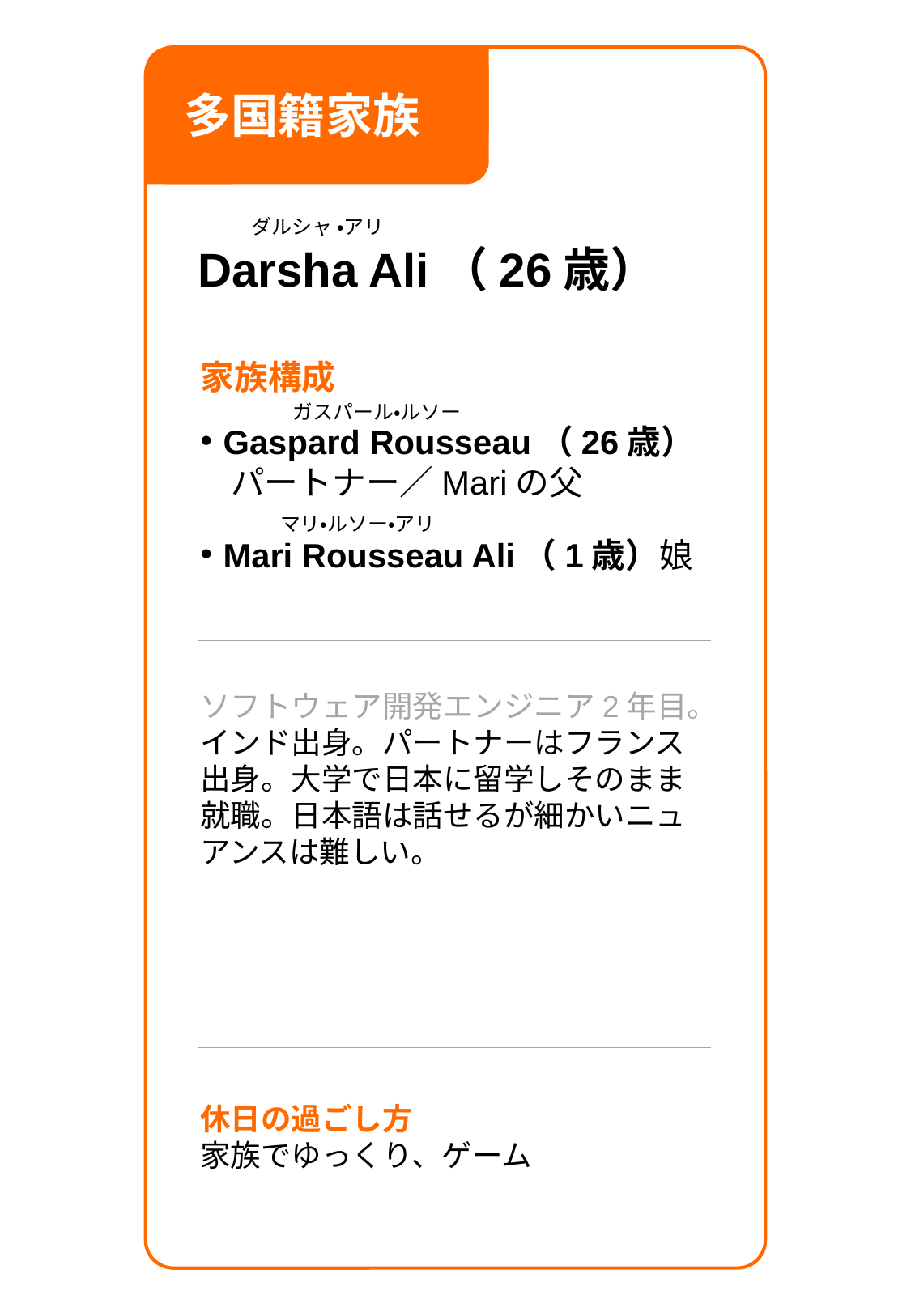

多国籍家族

Darsha Ali（26歳）
家族構成

Gaspard Rousseau（26歳）
　パートナー／Mariの父

Mari Rousseau Ali（1歳）娘
ソフトウェア開発エンジニア2年目。インド出身。パートナーはフランス出身。大学で日本に留学しそのまま就職。日本語は話せるが細かいニュアンスは難しい。
休日の過ごし方
家族でゆっくり、ゲーム
ダルシャ ・アリ
ガスパール・ルソー
　マリ・ルソー・アリ